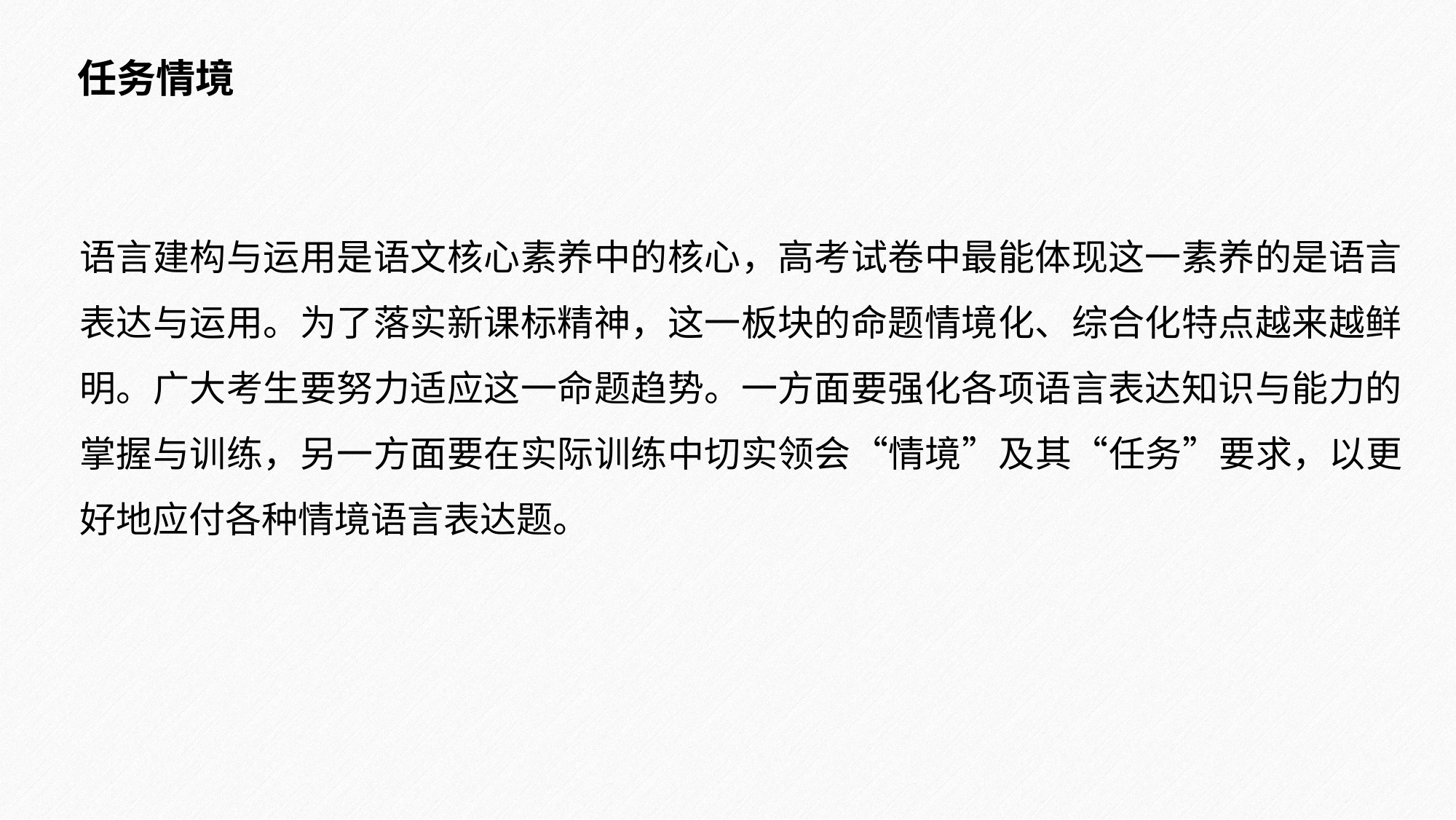

任务情境
语言建构与运用是语文核心素养中的核心，高考试卷中最能体现这一素养的是语言表达与运用。为了落实新课标精神，这一板块的命题情境化、综合化特点越来越鲜明。广大考生要努力适应这一命题趋势。一方面要强化各项语言表达知识与能力的掌握与训练，另一方面要在实际训练中切实领会“情境”及其“任务”要求，以更好地应付各种情境语言表达题。